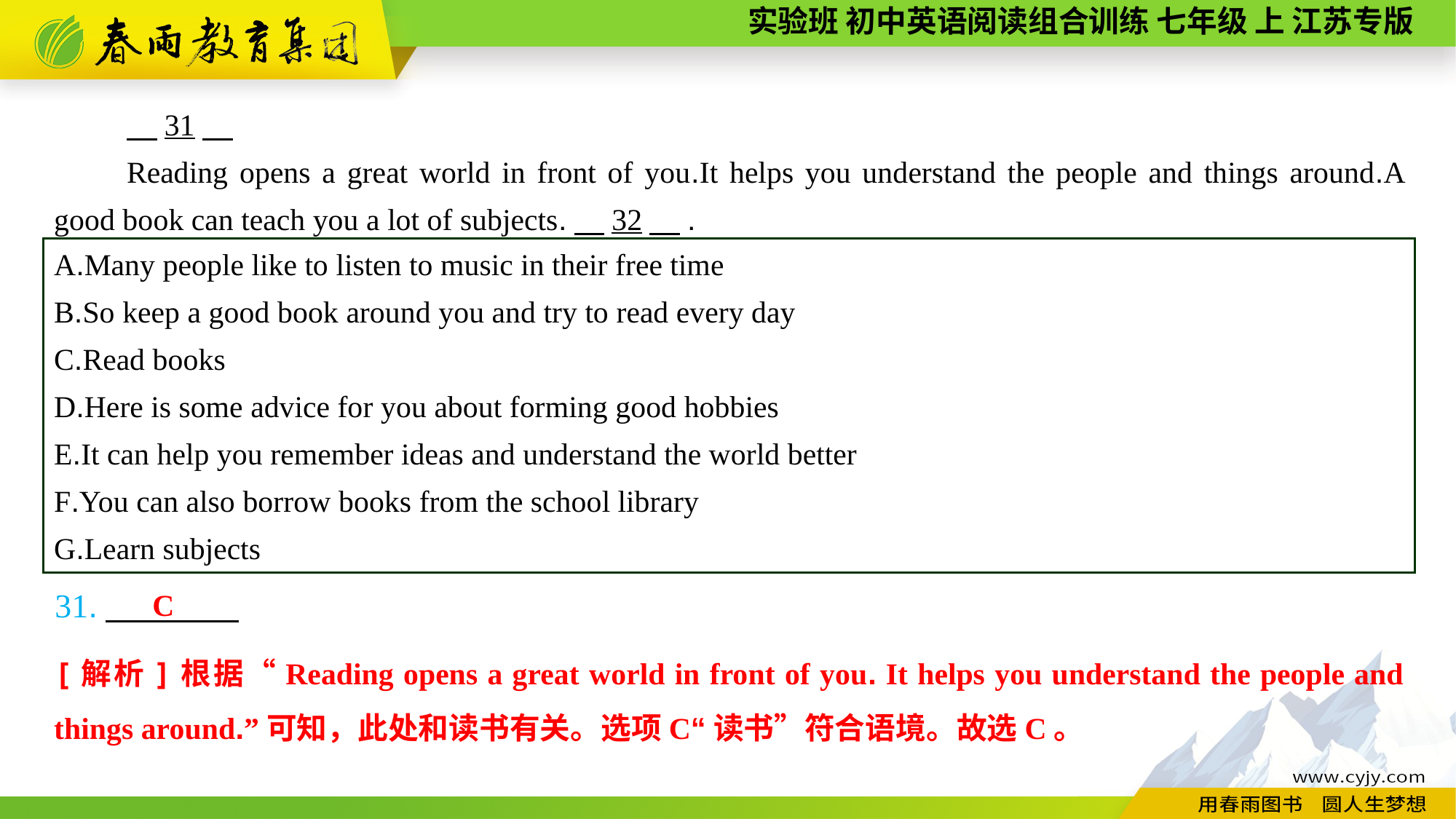

31
Reading opens a great world in front of you.It helps you understand the people and things around.A good book can teach you a lot of subjects.　32　.
A.Many people like to listen to music in their free time
B.So keep a good book around you and try to read every day
C.Read books
D.Here is some advice for you about forming good hobbies
E.It can help you remember ideas and understand the world better
F.You can also borrow books from the school library
G.Learn subjects

31.
C
[解析]根据“Reading opens a great world in front of you. It helps you understand the people and things around.”可知，此处和读书有关。选项C“读书”符合语境。故选C。